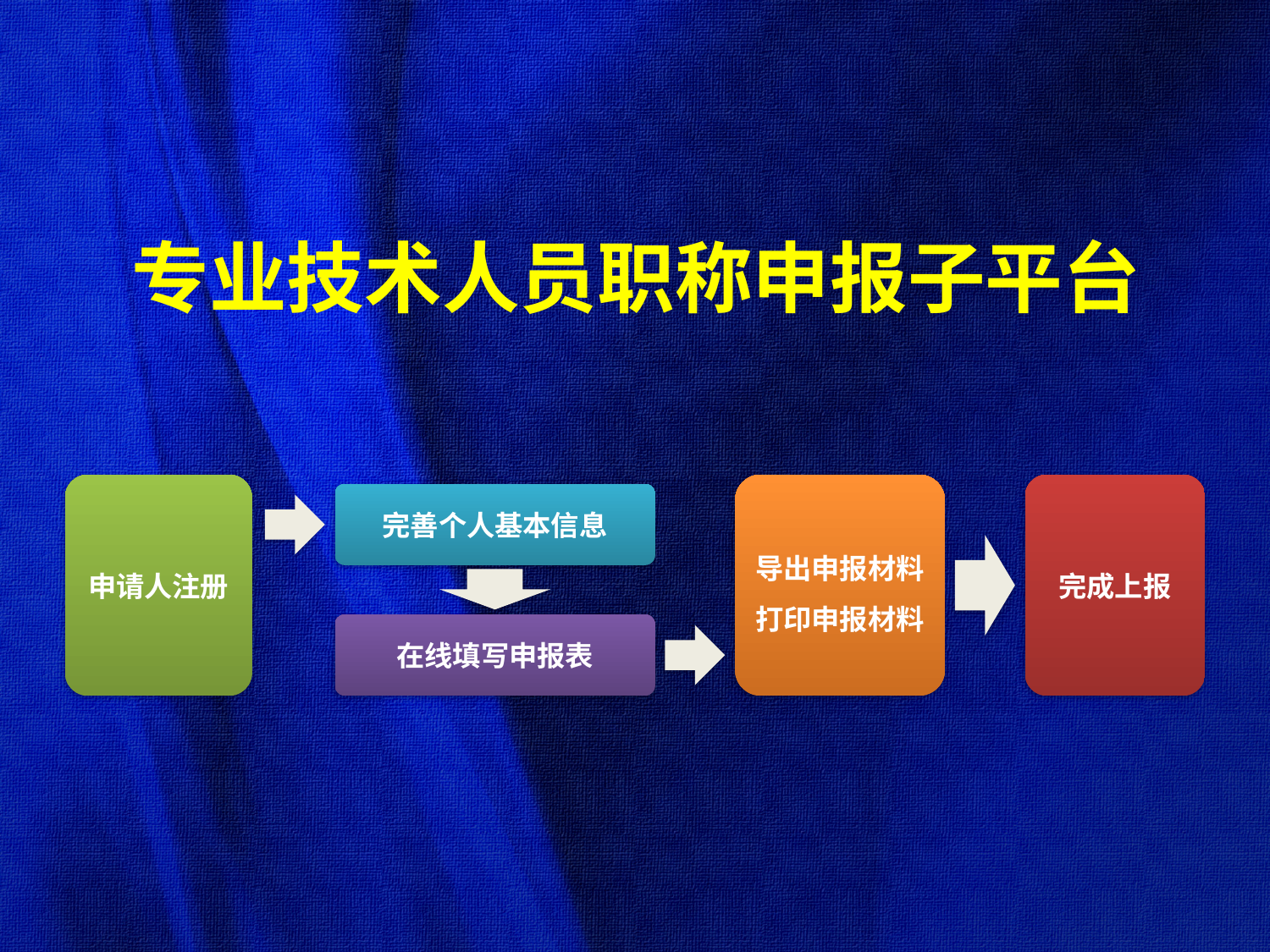

# 专业技术人员职称申报子平台
申请人注册
导出申报材料
打印申报材料
完成上报
完善个人基本信息

在线填写申报表